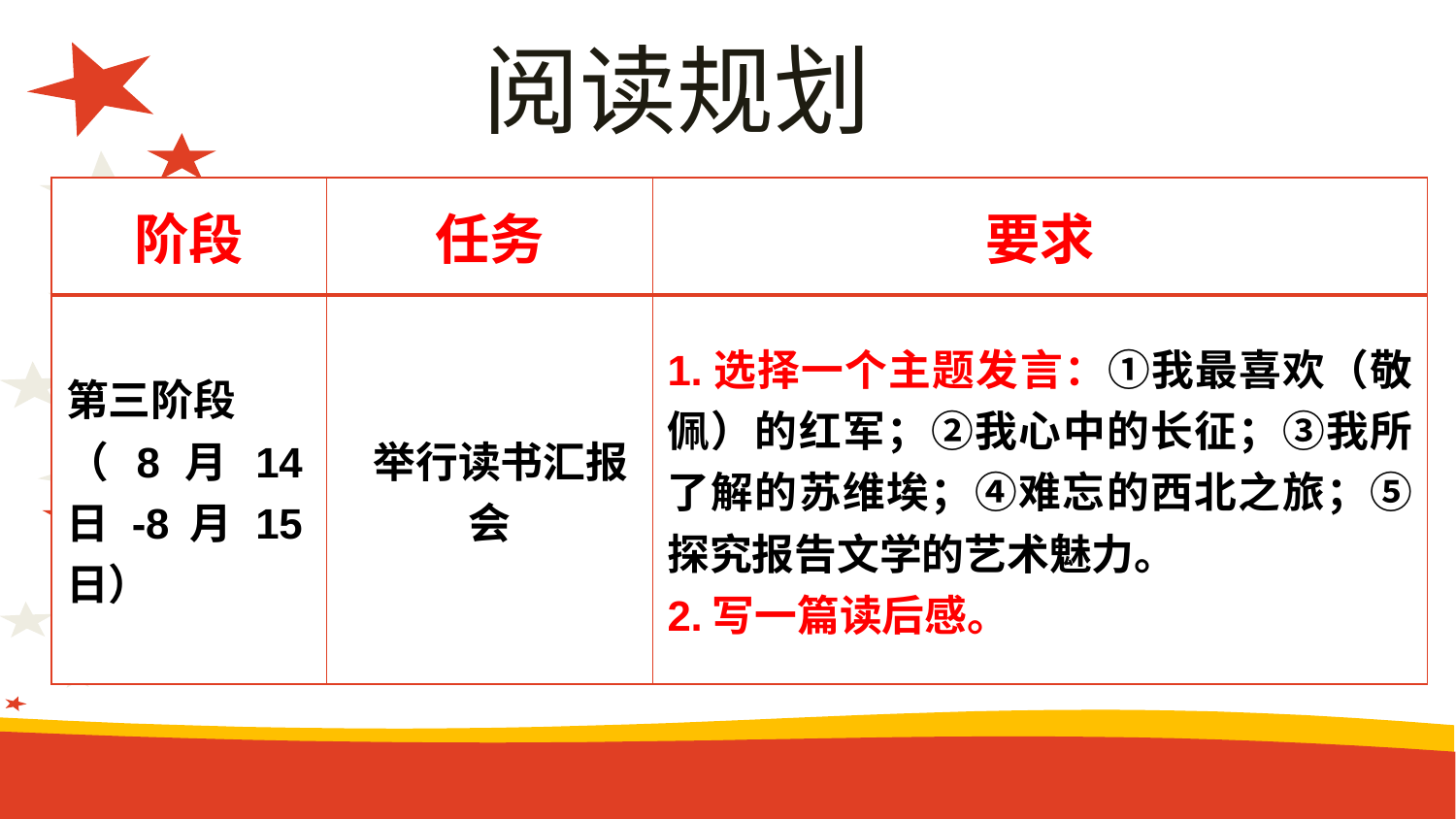

阅读规划
| 阶段 | 任务 | 要求 |
| --- | --- | --- |
| 第三阶段 （8月14日-8月15日） | 举行读书汇报会 | 1.选择一个主题发言：①我最喜欢（敬佩）的红军；②我心中的长征；③我所了解的苏维埃；④难忘的西北之旅；⑤探究报告文学的艺术魅力。 2.写一篇读后感。 |